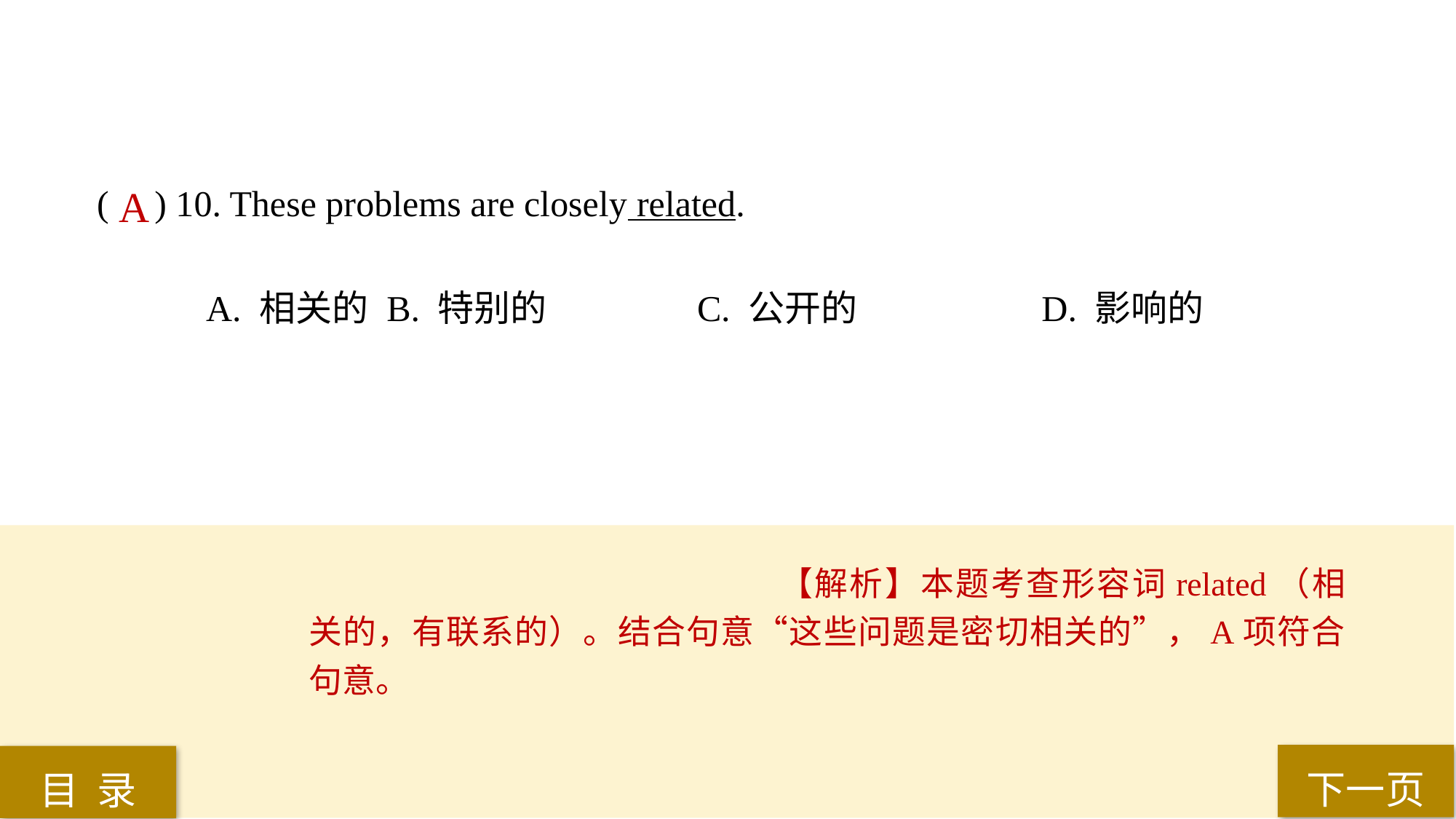

(     ) 10. These problems are closely related.

A. 相关的	 B. 特别的 		C. 公开的		 D. 影响的
A
【解析】本题考查形容词related（相关的，有联系的）。结合句意“这些问题是密切相关的”，A项符合句意。